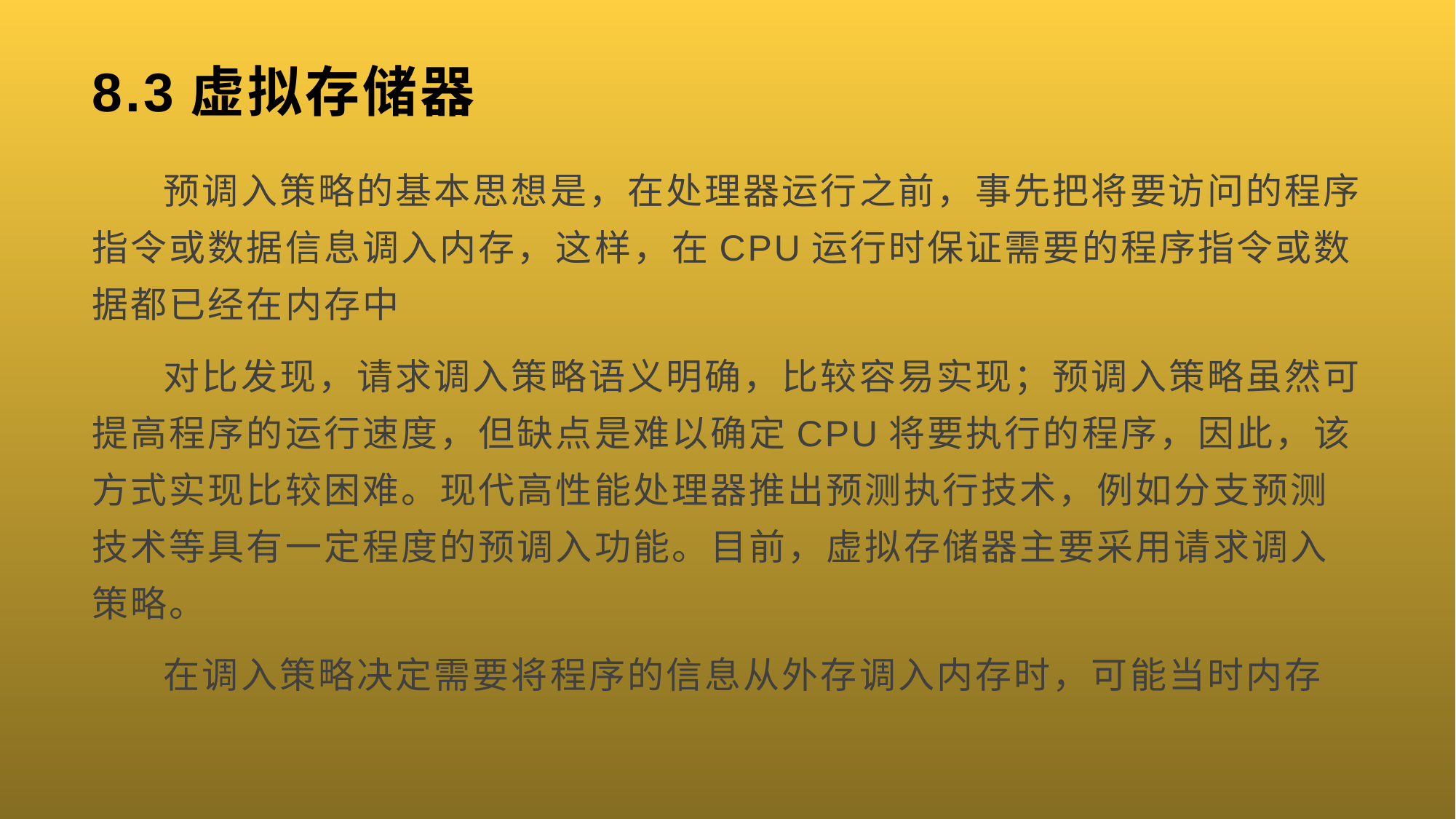

# 8.3虚拟存储器
      预调入策略的基本思想是，在处理器运行之前，事先把将要访问的程序指令或数据信息调入内存，这样，在CPU运行时保证需要的程序指令或数据都已经在内存中
      对比发现，请求调入策略语义明确，比较容易实现；预调入策略虽然可提高程序的运行速度，但缺点是难以确定CPU将要执行的程序，因此，该方式实现比较困难。现代高性能处理器推出预测执行技术，例如分支预测技术等具有一定程度的预调入功能。目前，虚拟存储器主要采用请求调入策略。
      在调入策略决定需要将程序的信息从外存调入内存时，可能当时内存